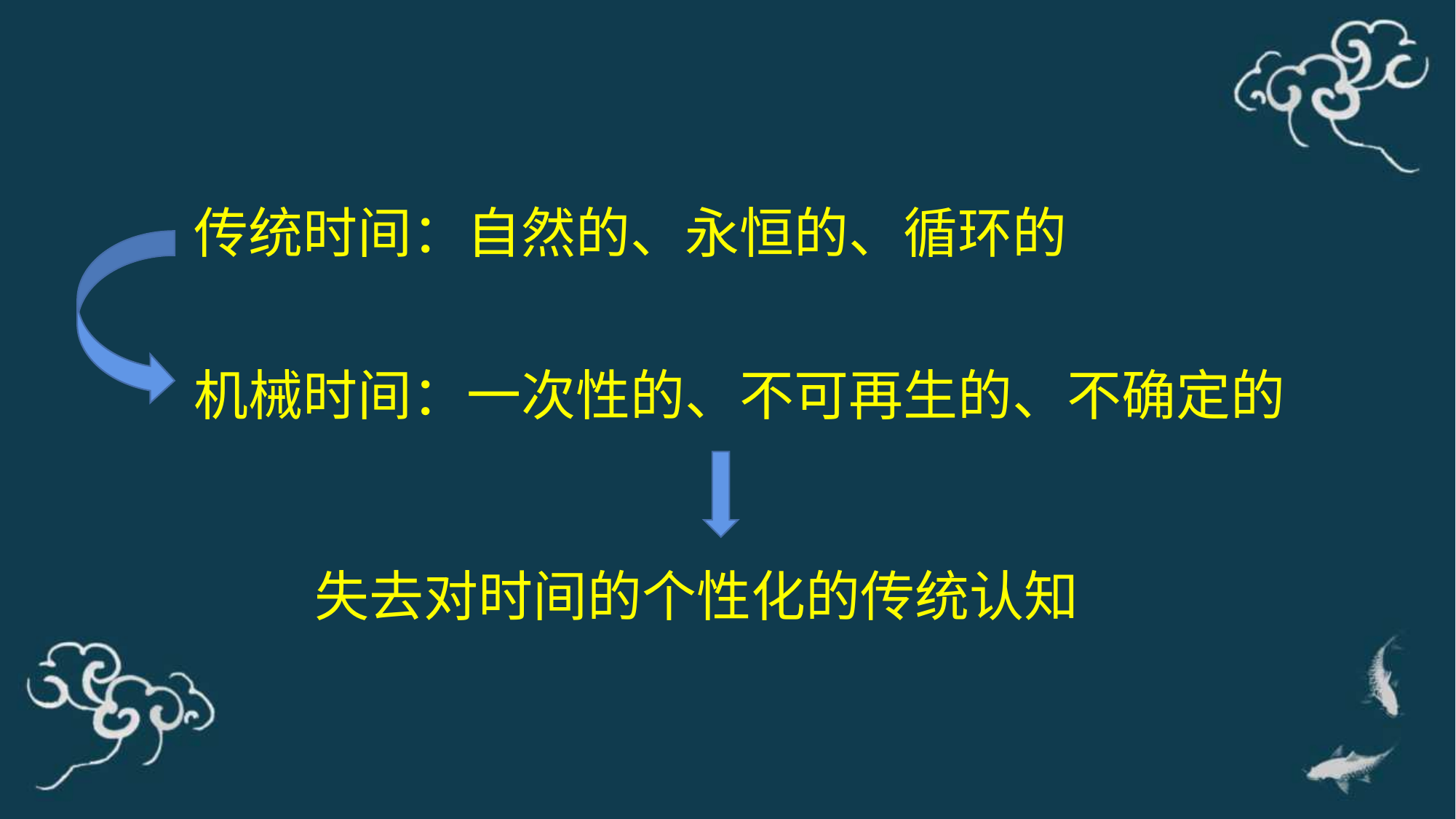

传统时间：自然的、永恒的、循环的

机械时间：一次性的、不可再生的、不确定的

  失去对时间的个性化的传统认知